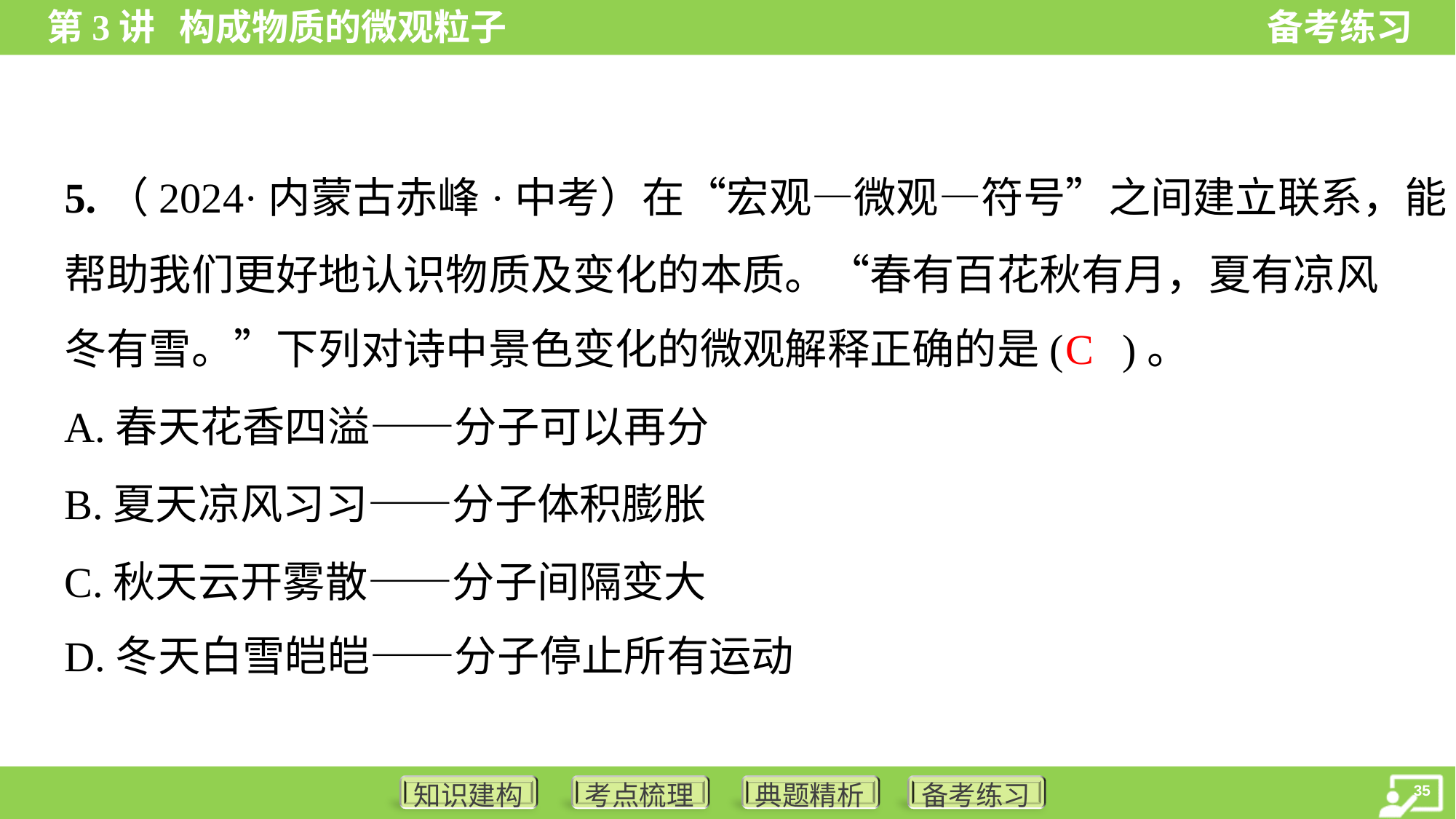

5.（2024·内蒙古赤峰·中考）在“宏观—微观—符号”之间建立联系，能
帮助我们更好地认识物质及变化的本质。“春有百花秋有月，夏有凉风
冬有雪。”下列对诗中景色变化的微观解释正确的是(     )。
C
A.春天花香四溢——分子可以再分
B.夏天凉风习习——分子体积膨胀
C.秋天云开雾散——分子间隔变大
D.冬天白雪皑皑——分子停止所有运动